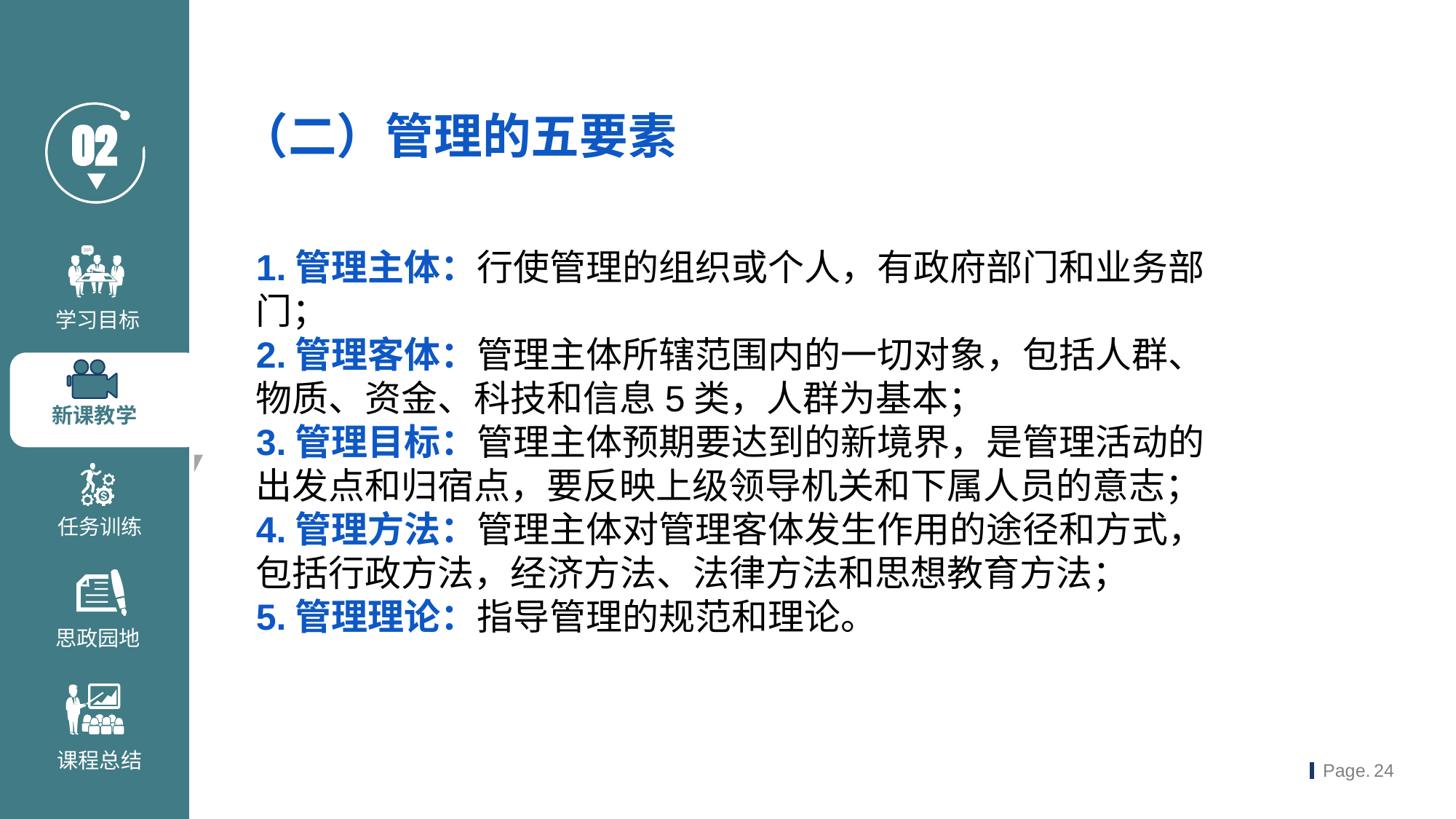

（二）管理的五要素
1.管理主体：行使管理的组织或个人，有政府部门和业务部门；
2.管理客体：管理主体所辖范围内的一切对象，包括人群、物质、资金、科技和信息5类，人群为基本；
3.管理目标：管理主体预期要达到的新境界，是管理活动的出发点和归宿点，要反映上级领导机关和下属人员的意志；
4.管理方法：管理主体对管理客体发生作用的途径和方式，包括行政方法，经济方法、法律方法和思想教育方法；
5.管理理论：指导管理的规范和理论。